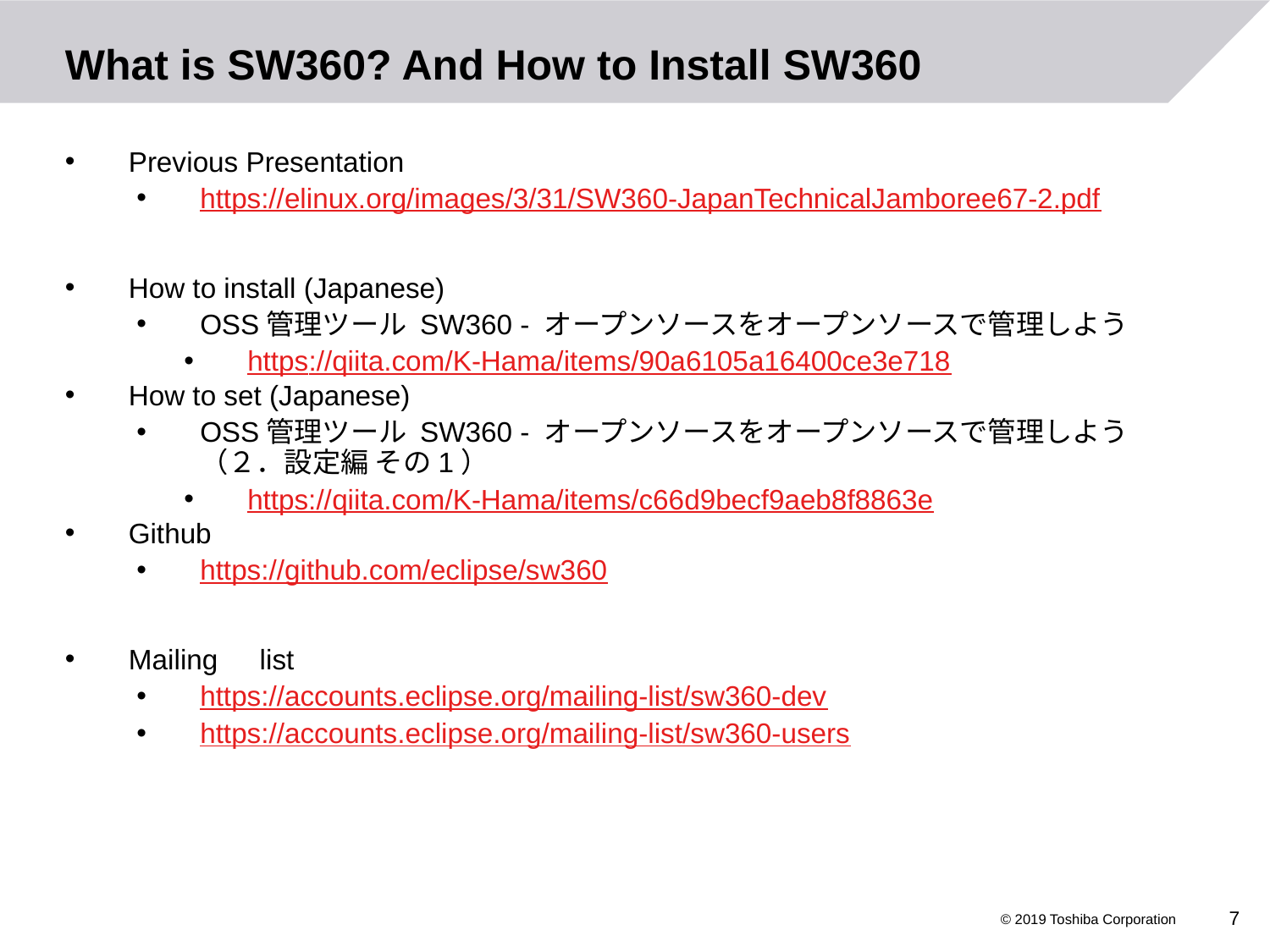

# What is SW360? And How to Install SW360
Previous Presentation
https://elinux.org/images/3/31/SW360-JapanTechnicalJamboree67-2.pdf

How to install (Japanese)
OSS管理ツール SW360 - オープンソースをオープンソースで管理しよう
https://qiita.com/K-Hama/items/90a6105a16400ce3e718
How to set (Japanese)
OSS管理ツール SW360 - オープンソースをオープンソースで管理しよう （２．設定編 その1）
https://qiita.com/K-Hama/items/c66d9becf9aeb8f8863e
Github
https://github.com/eclipse/sw360

Mailing　list
https://accounts.eclipse.org/mailing-list/sw360-dev
https://accounts.eclipse.org/mailing-list/sw360-users